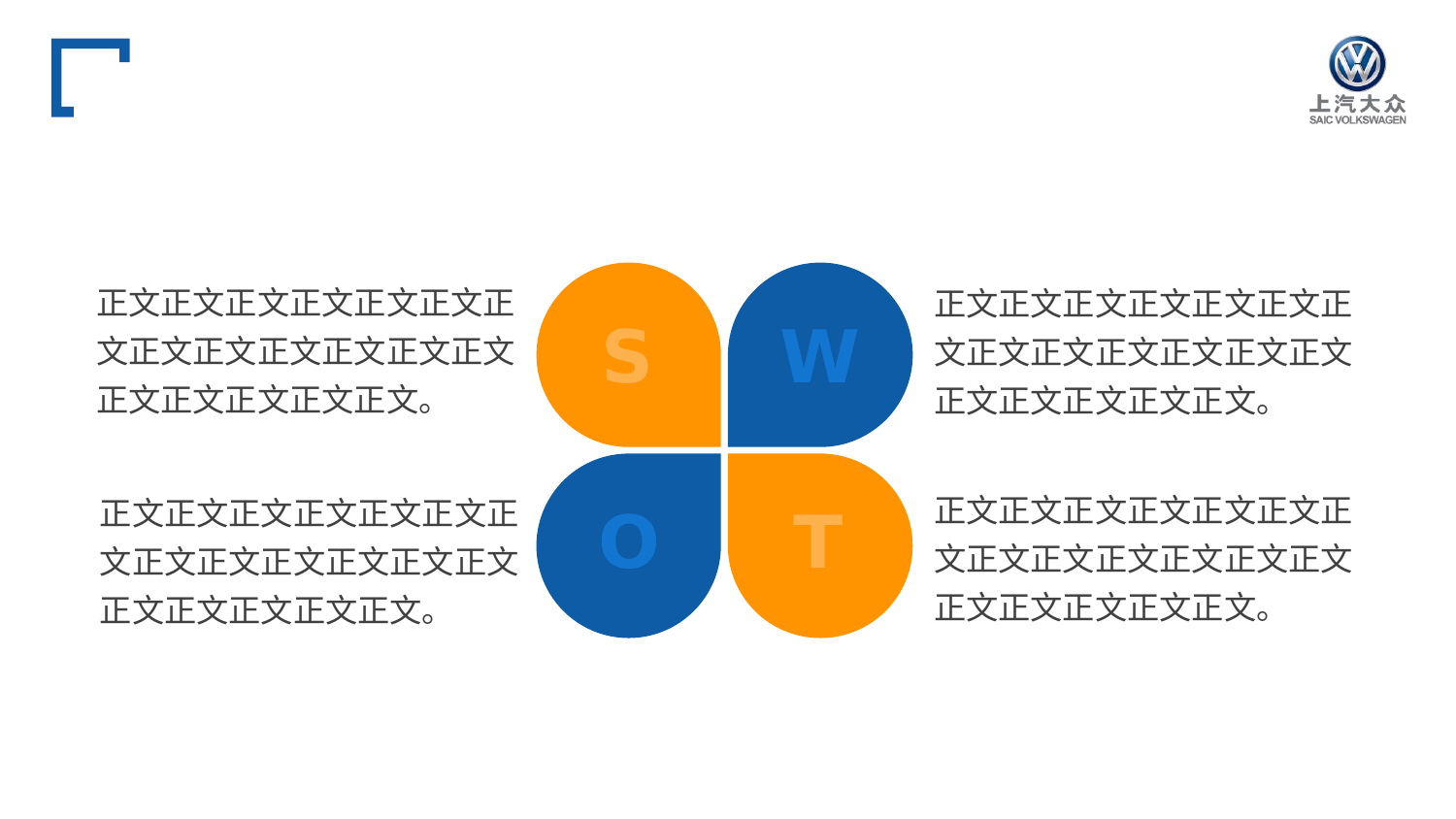

#

正文正文正文正文正文正文正文正文正文正文正文正文正文正文正文正文正文正文。
正文正文正文正文正文正文正文正文正文正文正文正文正文正文正文正文正文正文。
S
W

正文正文正文正文正文正文正文正文正文正文正文正文正文正文正文正文正文正文。
正文正文正文正文正文正文正文正文正文正文正文正文正文正文正文正文正文正文。
O
T